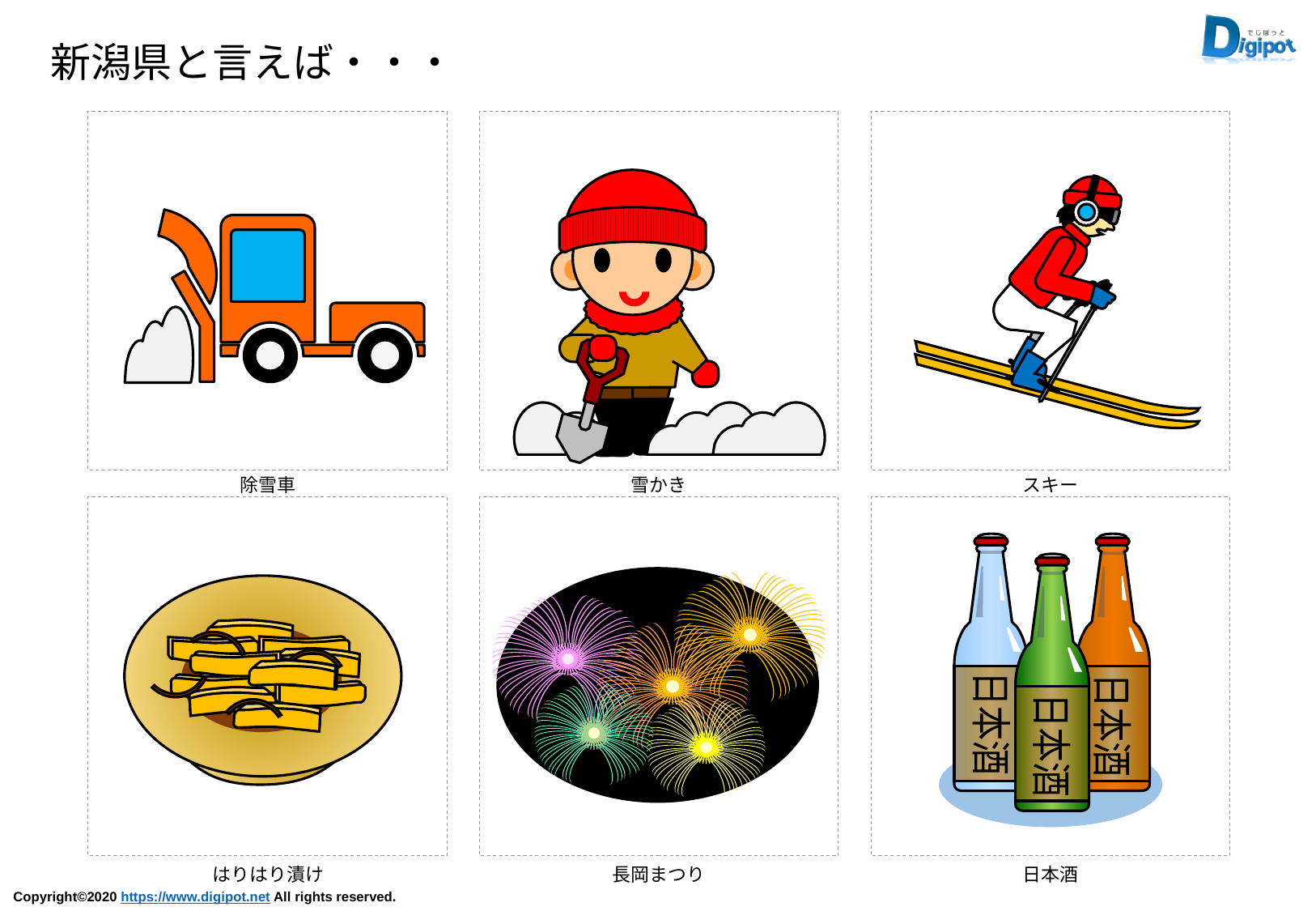

新潟県と言えば・・・

除雪車
雪かき
スキー

日本酒

日本酒

日本酒

はりはり漬け
長岡まつり
日本酒